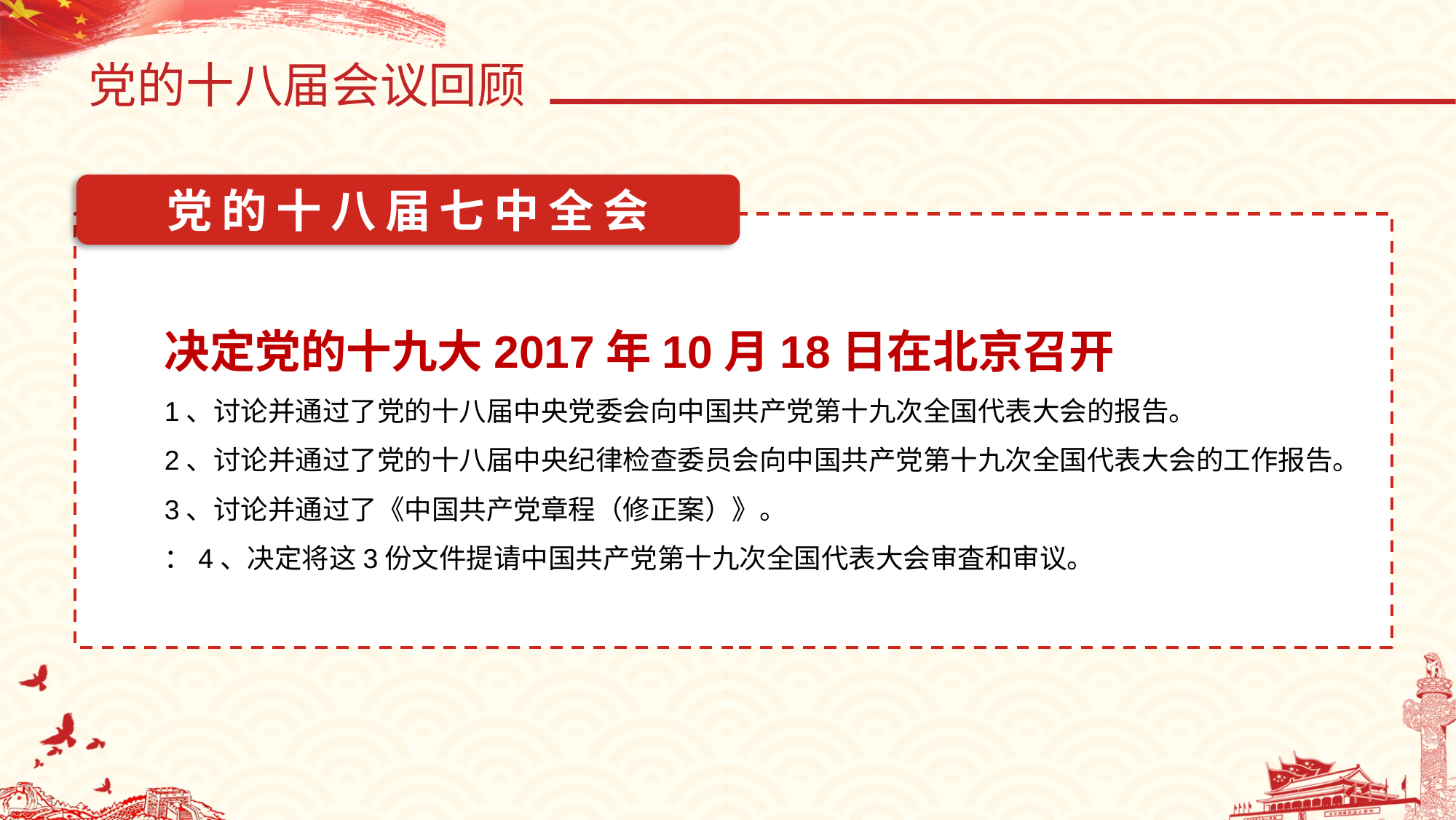

党的十八届会议回顾

党的十八届七中全会

决定党的十九大2017年10月18日在北京召开
1、讨论并通过了党的十八届中央党委会向中国共产党第十九次全国代表大会的报告。
2、讨论并通过了党的十八届中央纪律检查委员会向中国共产党第十九次全国代表大会的工作报告。
3、讨论并通过了《中国共产党章程（修正案）》。
：4、决定将这3份文件提请中国共产党第十九次全国代表大会审査和审议。